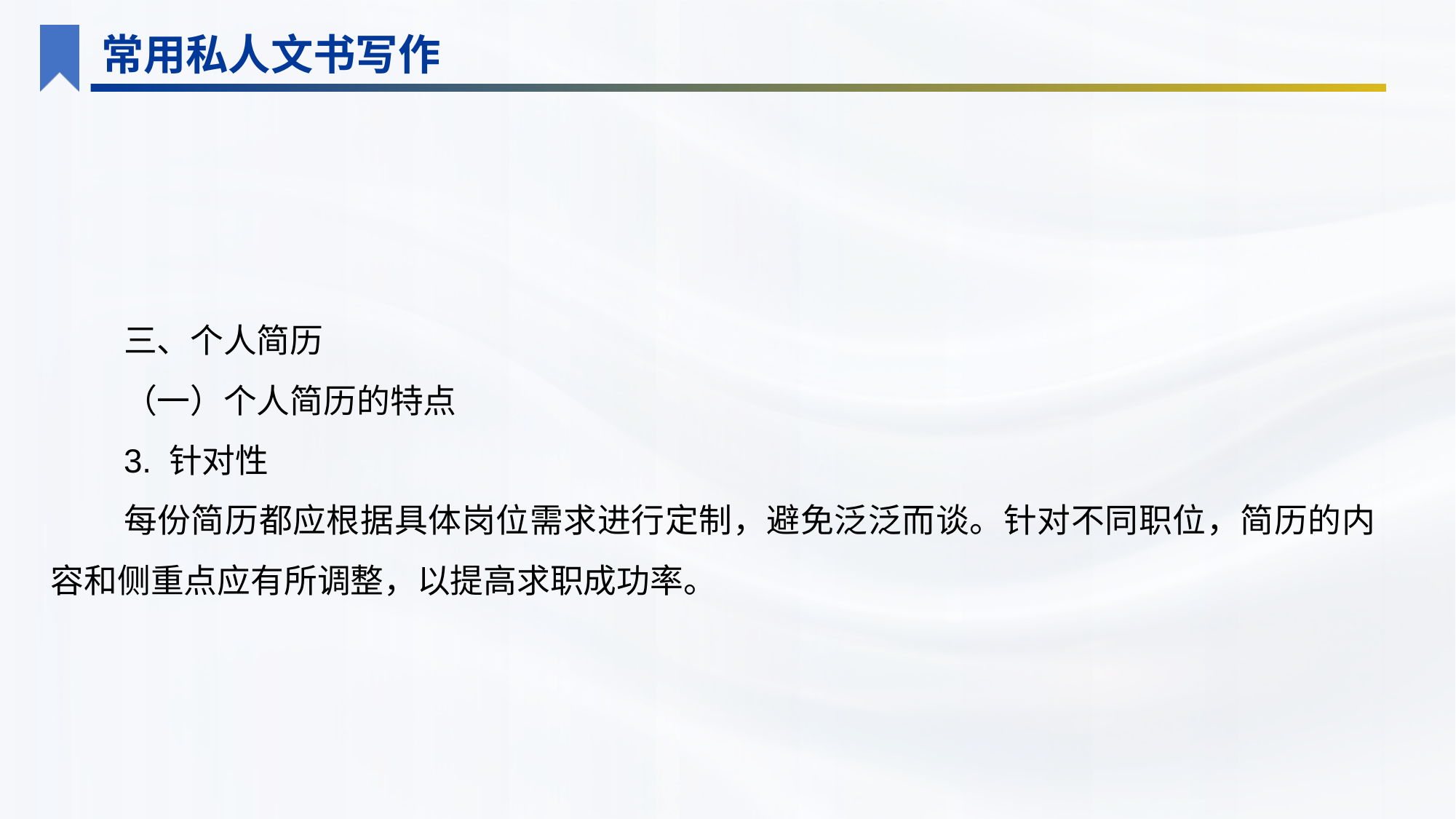

常用私人文书写作
三、个人简历
（一）个人简历的特点
3. 针对性
每份简历都应根据具体岗位需求进行定制，避免泛泛而谈。针对不同职位，简历的内容和侧重点应有所调整，以提高求职成功率。